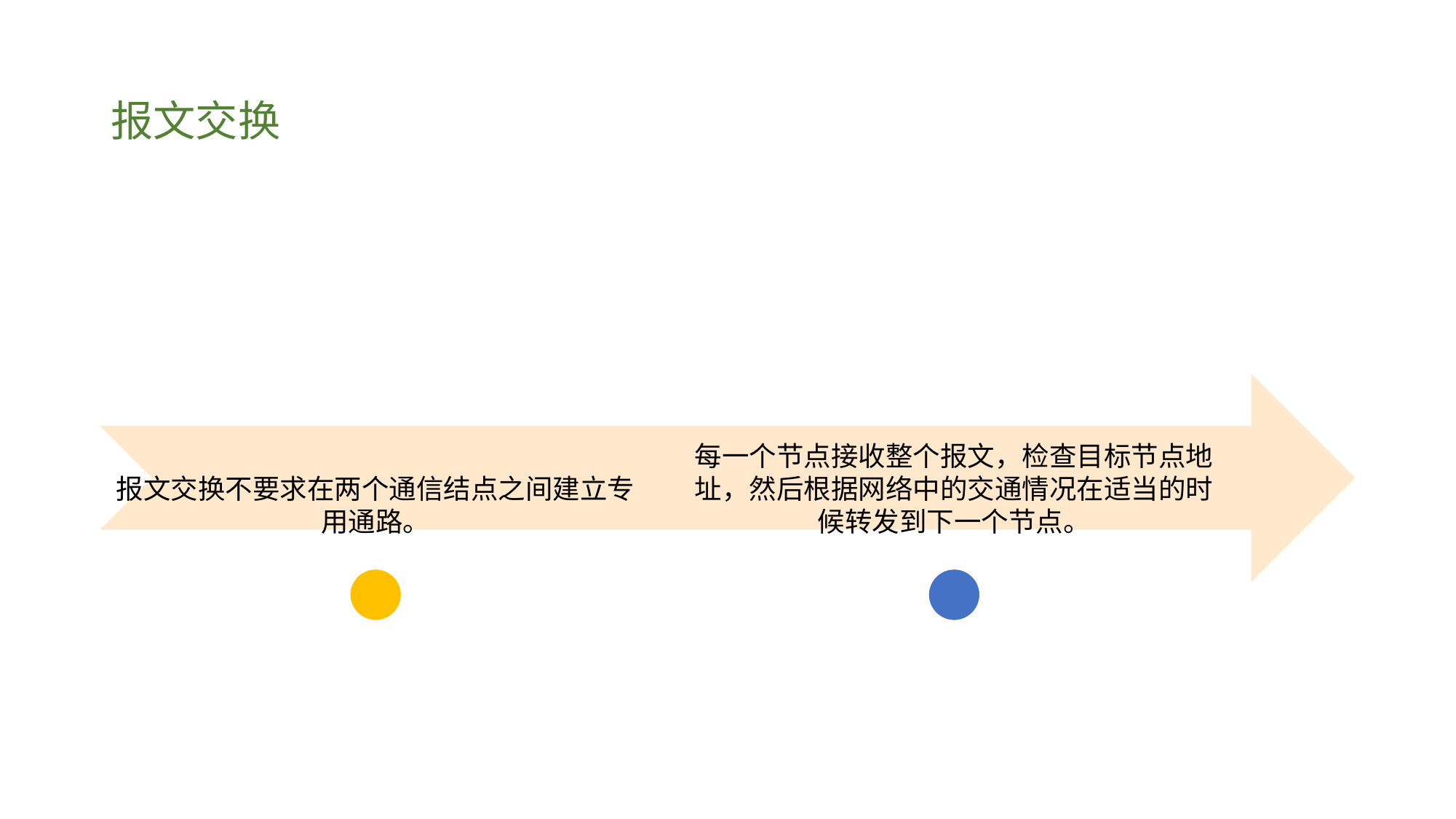

# 报文交换
报文交换不要求在两个通信结点之间建立专用通路。
每一个节点接收整个报文，检查目标节点地址，然后根据网络中的交通情况在适当的时候转发到下一个节点。